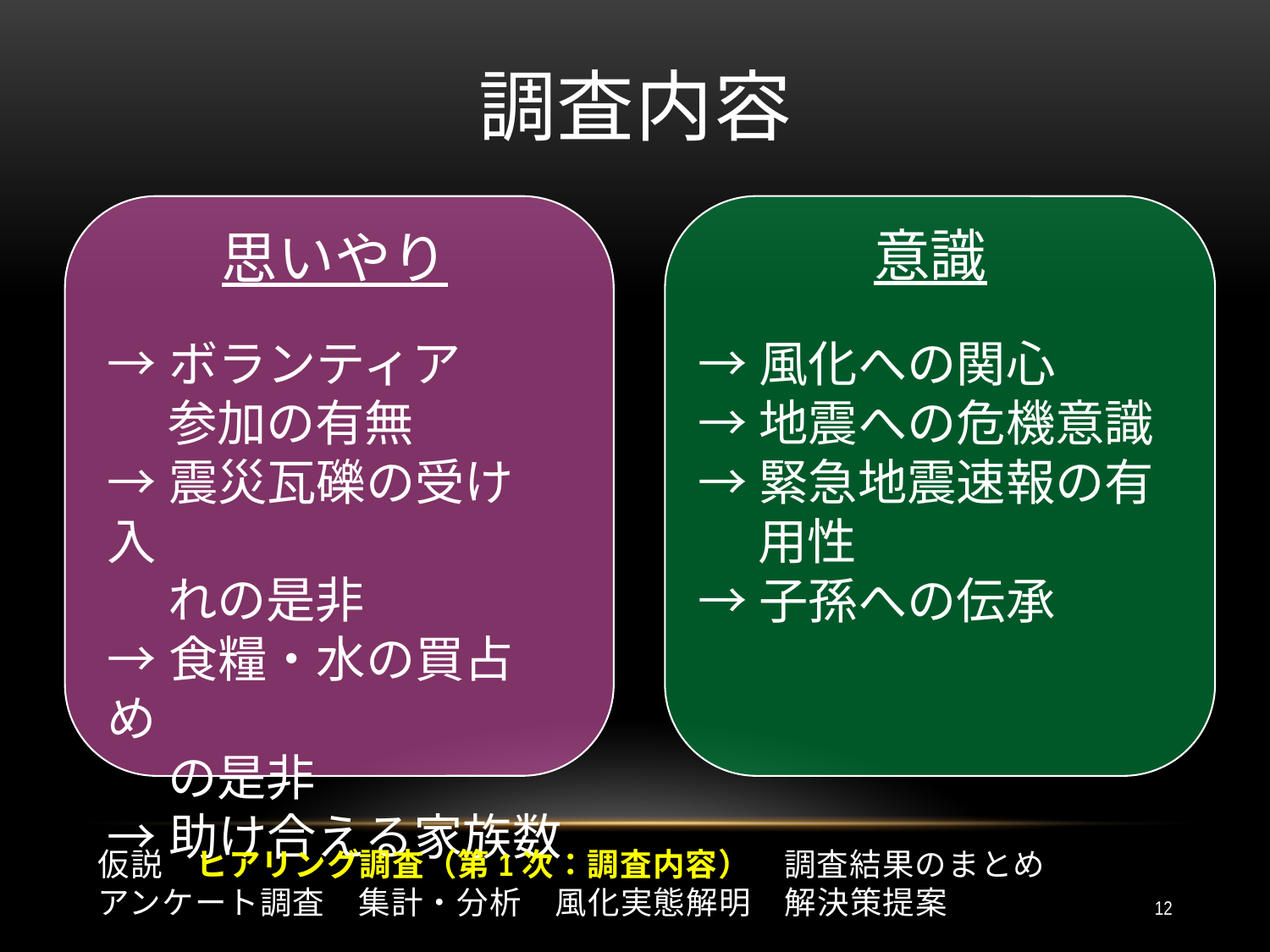

# 調査内容

意識
思いやり
→ボランティア
　 参加の有無
→震災瓦礫の受け入
　 れの是非
→食糧・水の買占め
　 の是非
→助け合える家族数
→風化への関心
→地震への危機意識
→緊急地震速報の有
　 用性
→子孫への伝承
仮説　ヒアリング調査（第1次：調査内容）　調査結果のまとめ
アンケート調査　集計・分析　風化実態解明　解決策提案
12